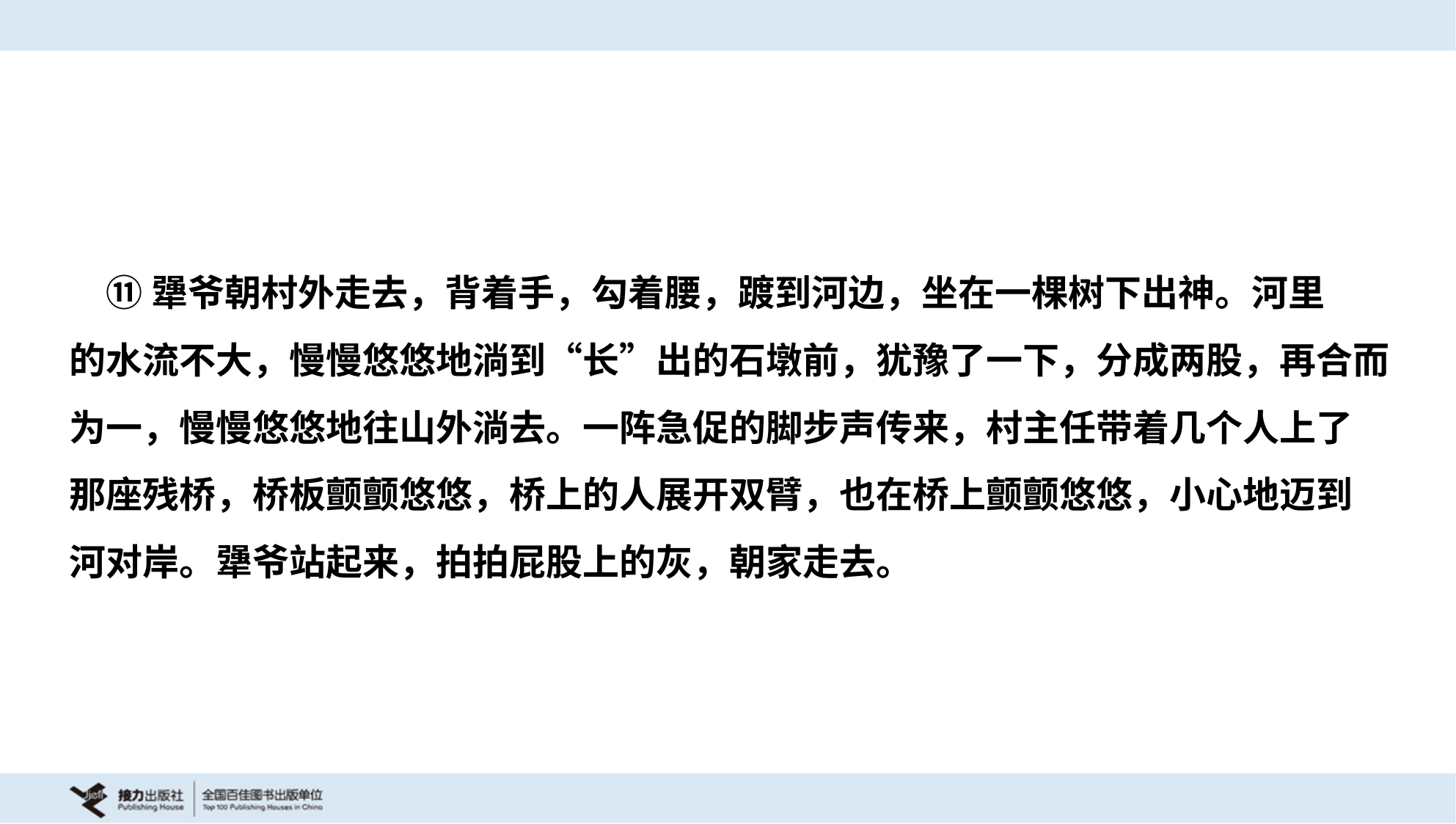

⑪犟爷朝村外走去，背着手，勾着腰，踱到河边，坐在一棵树下出神。河里
的水流不大，慢慢悠悠地淌到“长”出的石墩前，犹豫了一下，分成两股，再合而
为一，慢慢悠悠地往山外淌去。一阵急促的脚步声传来，村主任带着几个人上了
那座残桥，桥板颤颤悠悠，桥上的人展开双臂，也在桥上颤颤悠悠，小心地迈到
河对岸。犟爷站起来，拍拍屁股上的灰，朝家走去。